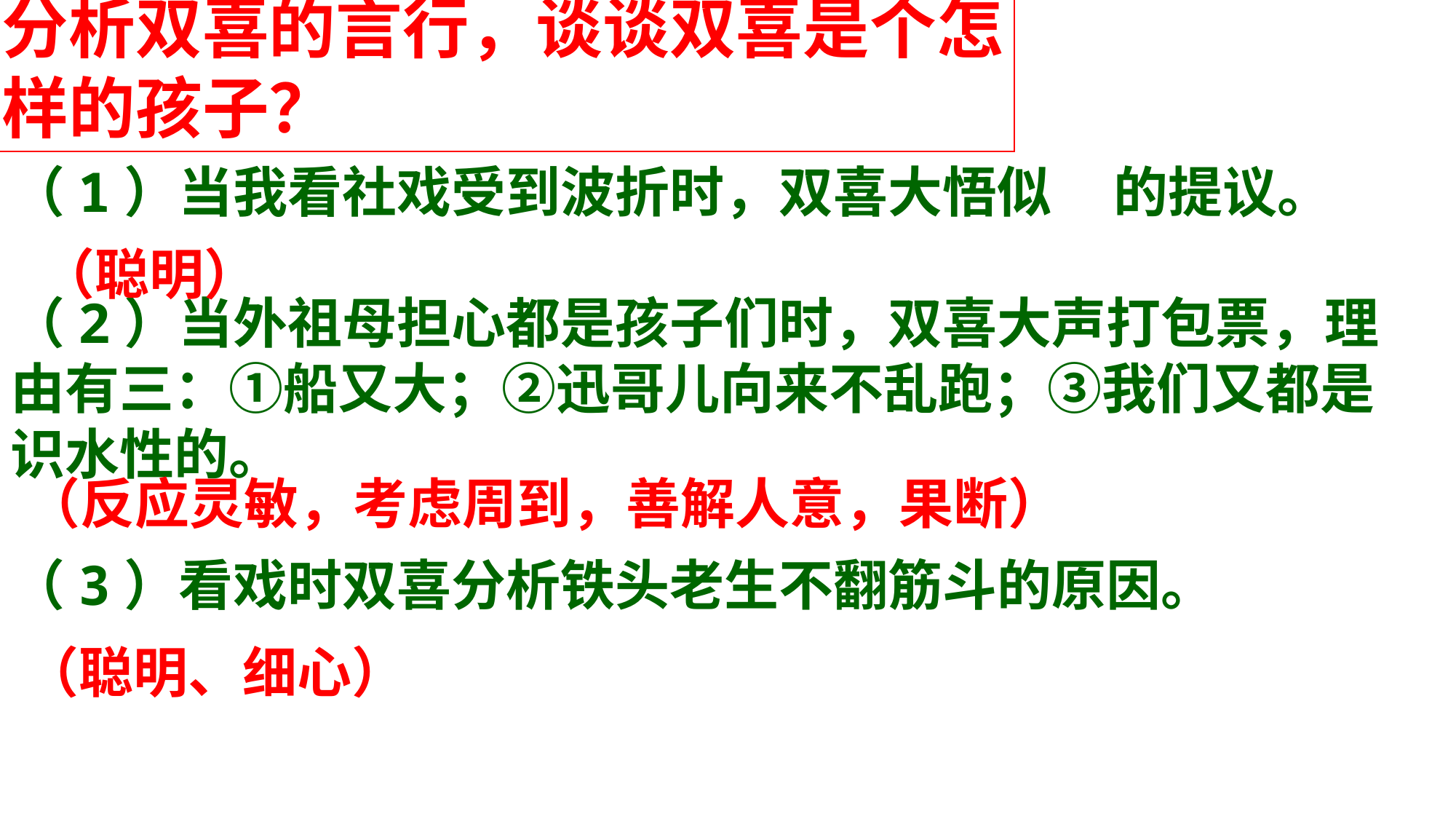

分析双喜的言行，谈谈双喜是个怎
样的孩子？
（1）当我看社戏受到波折时，双喜大悟似     的提议。
（2）当外祖母担心都是孩子们时，双喜大声打包票，理由有三：①船又大；②迅哥儿向来不乱跑；③我们又都是识水性的。

（3）看戏时双喜分析铁头老生不翻筋斗的原因。

（聪明）
（反应灵敏，考虑周到，善解人意，果断）
（聪明、细心）